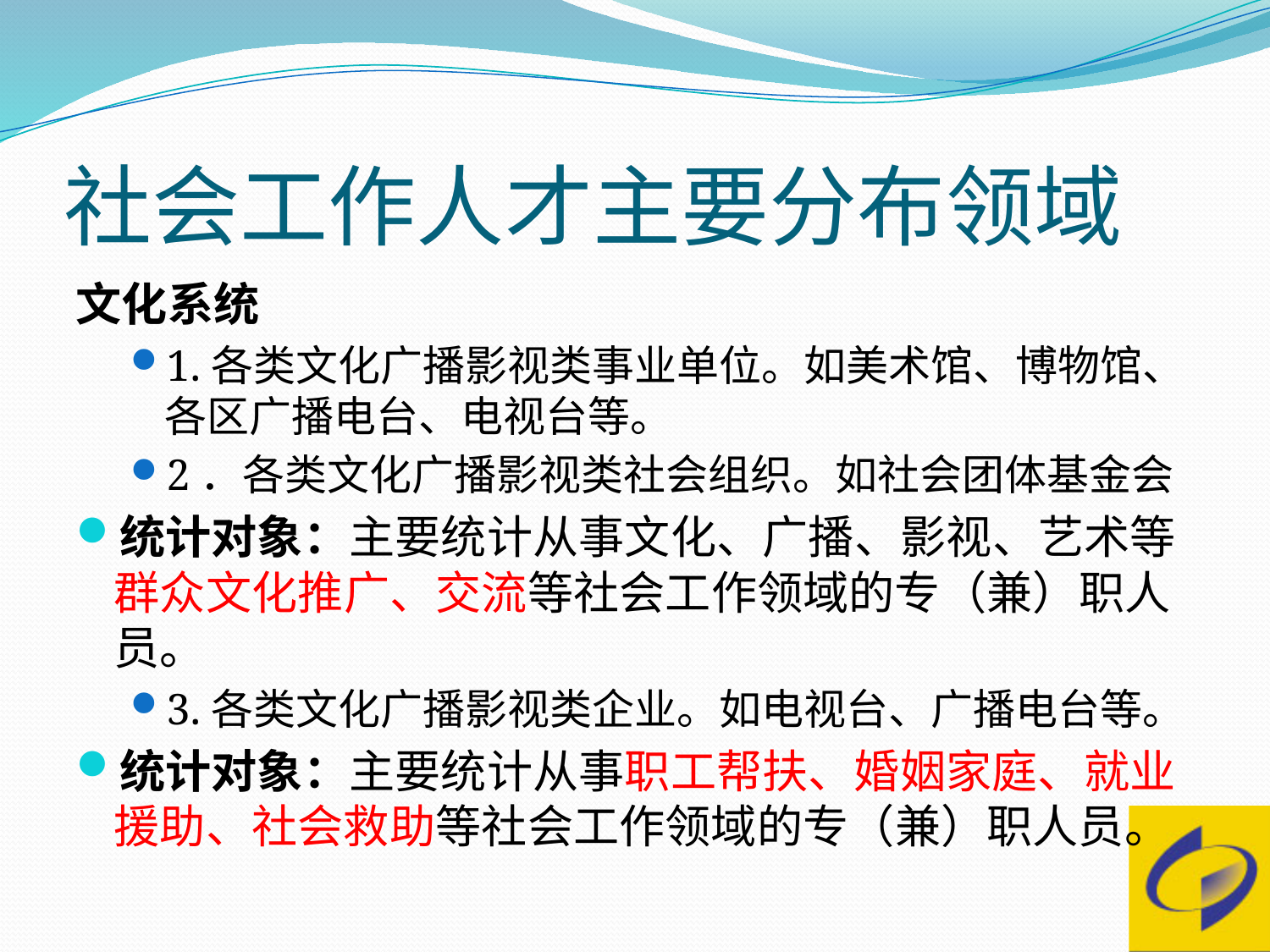

# 社会工作人才主要分布领域
文化系统
1.各类文化广播影视类事业单位。如美术馆、博物馆、各区广播电台、电视台等。
2．各类文化广播影视类社会组织。如社会团体基金会
统计对象：主要统计从事文化、广播、影视、艺术等群众文化推广、交流等社会工作领域的专（兼）职人员。
3.各类文化广播影视类企业。如电视台、广播电台等。
统计对象：主要统计从事职工帮扶、婚姻家庭、就业援助、社会救助等社会工作领域的专（兼）职人员。